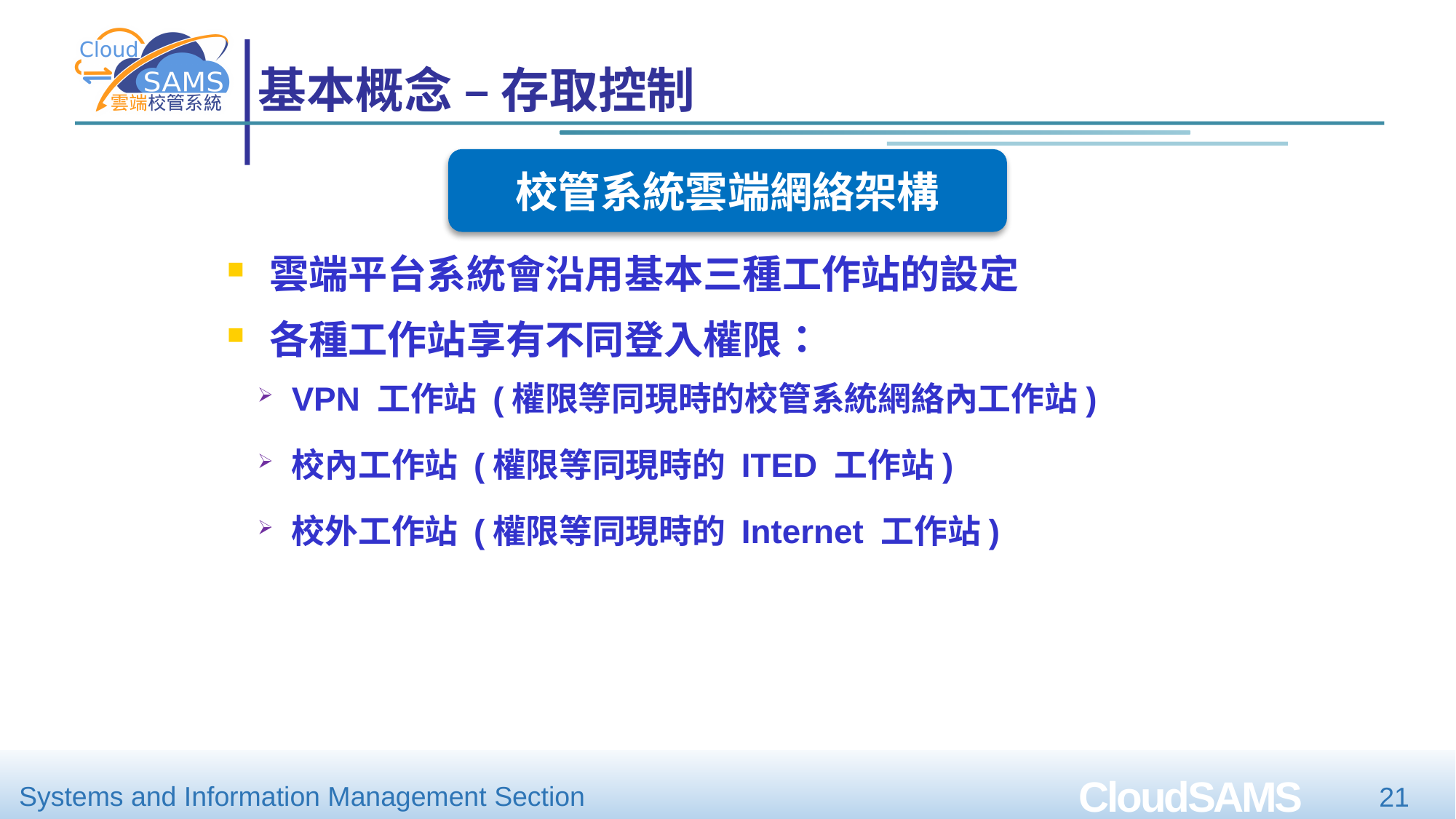

# 基本概念 – 存取控制
校管系統雲端網絡架構
雲端平台系統會沿用基本三種工作站的設定
各種工作站享有不同登入權限：
VPN 工作站 (權限等同現時的校管系統網絡內工作站)
校內工作站 (權限等同現時的 ITED 工作站)
校外工作站 (權限等同現時的 Internet 工作站)

21